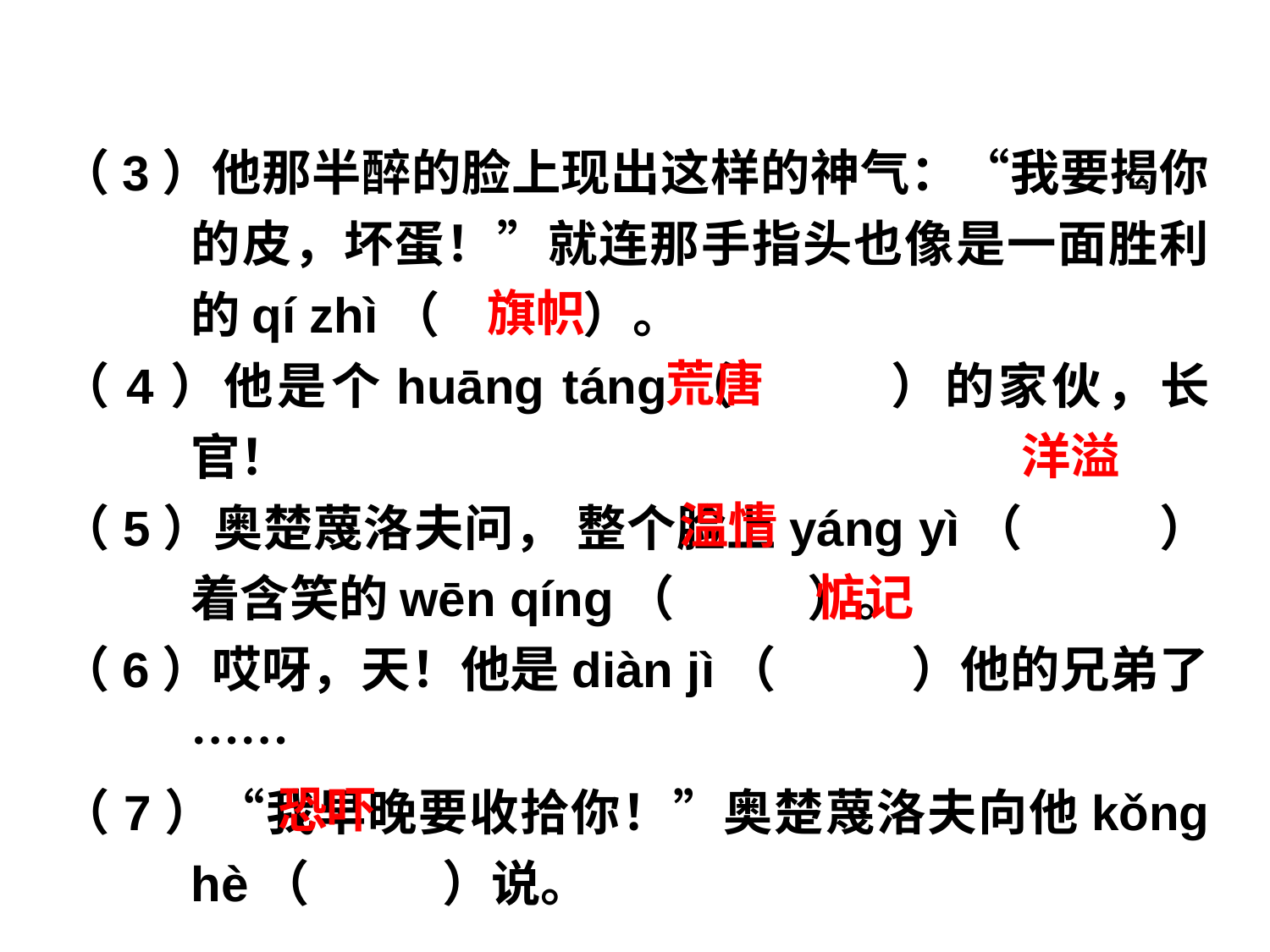

（3）他那半醉的脸上现出这样的神气：“我要揭你的皮，坏蛋！”就连那手指头也像是一面胜利的qí zhì（　    　）。
（4）他是个huāng táng（　   　）的家伙，长官！
（5）奥楚蔑洛夫问， 整个脸上yáng yì（　   　）着含笑的wēn qíng（　   　）。
（6）哎呀，天！他是diàn jì（　   　）他的兄弟了……
（7）“我早晚要收拾你！”奥楚蔑洛夫向他kǒng hè（　   　）说。
旗帜
荒唐
洋溢
温情
惦记
恐吓